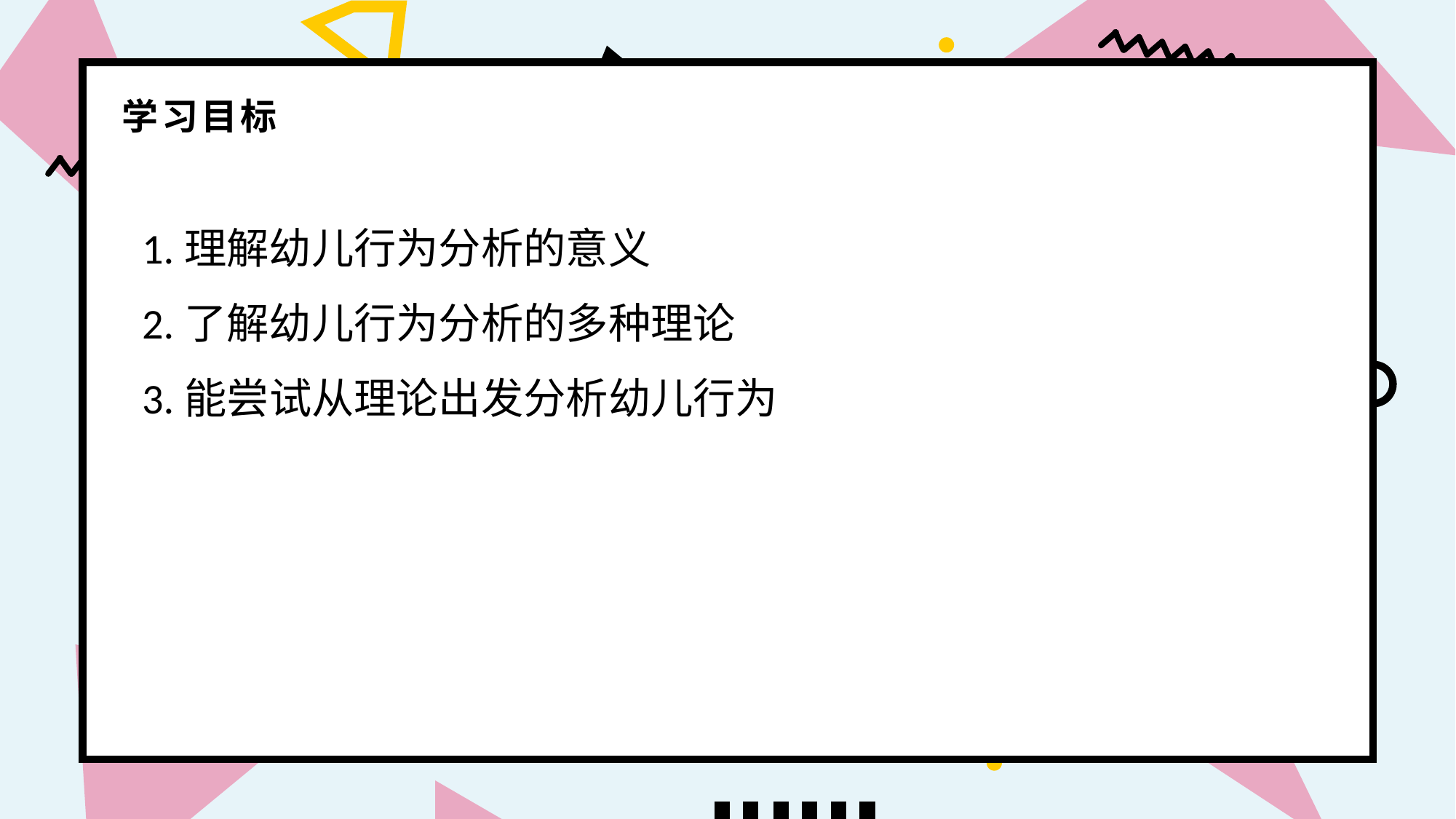

# 学习目标
1.理解幼儿行为分析的意义
2.了解幼儿行为分析的多种理论
3.能尝试从理论出发分析幼儿行为